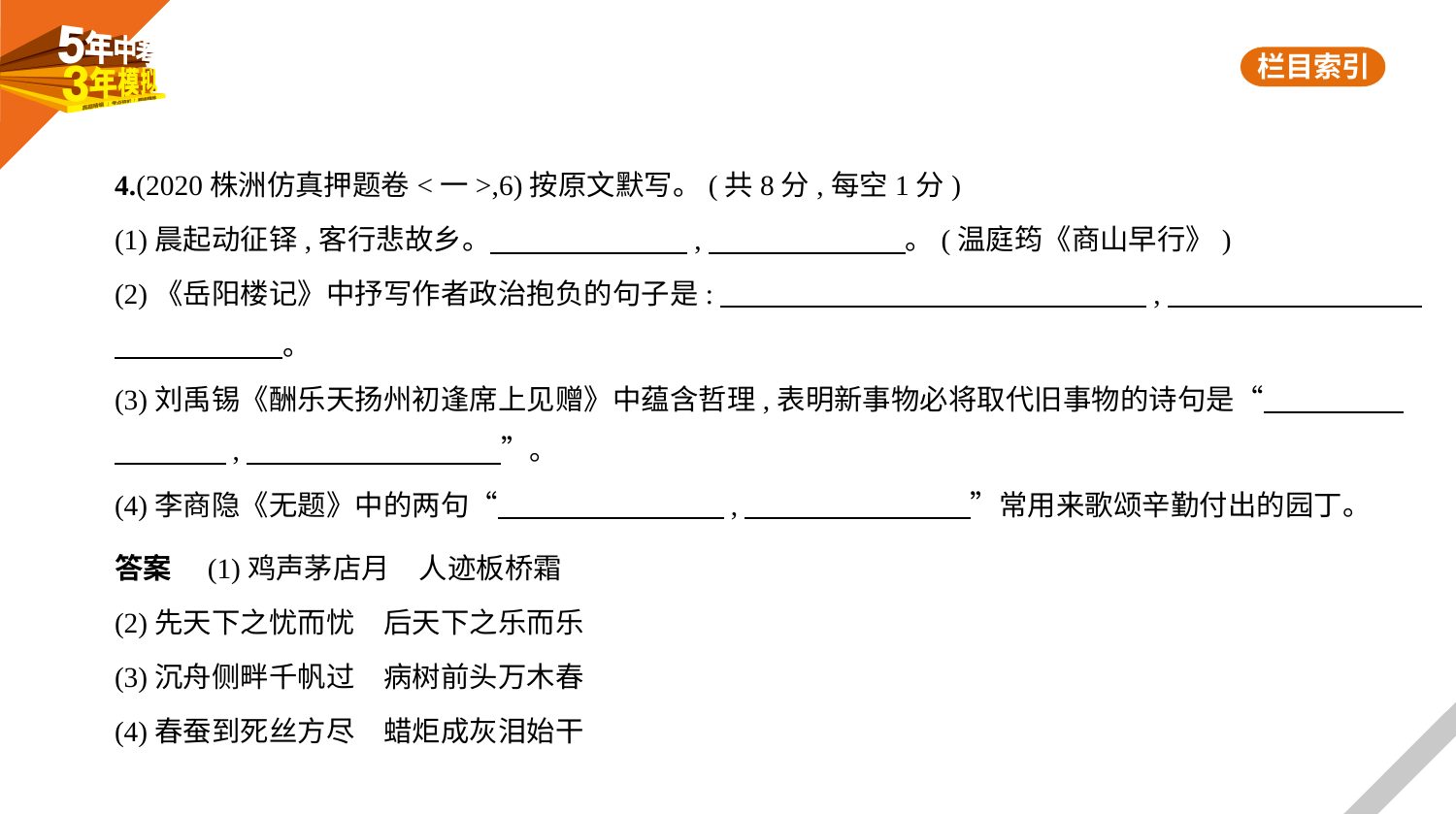

4.(2020株洲仿真押题卷<一>,6)按原文默写。(共8分,每空1分)
(1)晨起动征铎,客行悲故乡。　　　　　　    ,　　　　　　    。(温庭筠《商山早行》)
(2)《岳阳楼记》中抒写作者政治抱负的句子是:　　　　　　　　　　　　　　    ,　　　　　　　　    
　　　　　    。
(3)刘禹锡《酬乐天扬州初逢席上见赠》中蕴含哲理,表明新事物必将取代旧事物的诗句是“　　　　    
　　　    ,　　　　　　　　    ”。
(4)李商隐《无题》中的两句“　　　　　　　    ,　　　　　　　    ”常用来歌颂辛勤付出的园丁。
答案　(1)鸡声茅店月　人迹板桥霜
(2)先天下之忧而忧　后天下之乐而乐
(3)沉舟侧畔千帆过　病树前头万木春
(4)春蚕到死丝方尽　蜡炬成灰泪始干